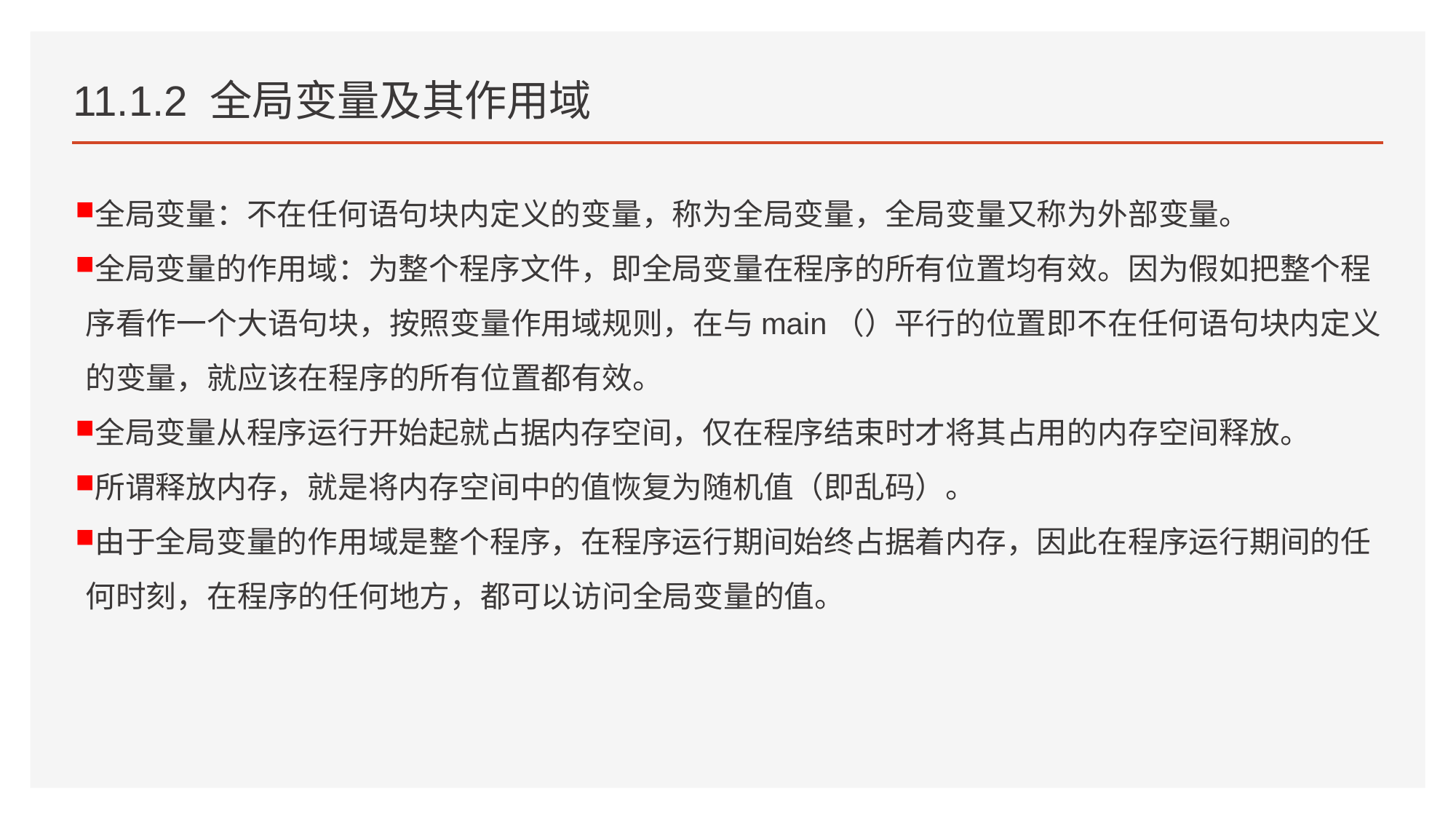

# 11.1.2 全局变量及其作用域
全局变量：不在任何语句块内定义的变量，称为全局变量，全局变量又称为外部变量。
全局变量的作用域：为整个程序文件，即全局变量在程序的所有位置均有效。因为假如把整个程序看作一个大语句块，按照变量作用域规则，在与main（）平行的位置即不在任何语句块内定义的变量，就应该在程序的所有位置都有效。
全局变量从程序运行开始起就占据内存空间，仅在程序结束时才将其占用的内存空间释放。
所谓释放内存，就是将内存空间中的值恢复为随机值（即乱码）。
由于全局变量的作用域是整个程序，在程序运行期间始终占据着内存，因此在程序运行期间的任何时刻，在程序的任何地方，都可以访问全局变量的值。